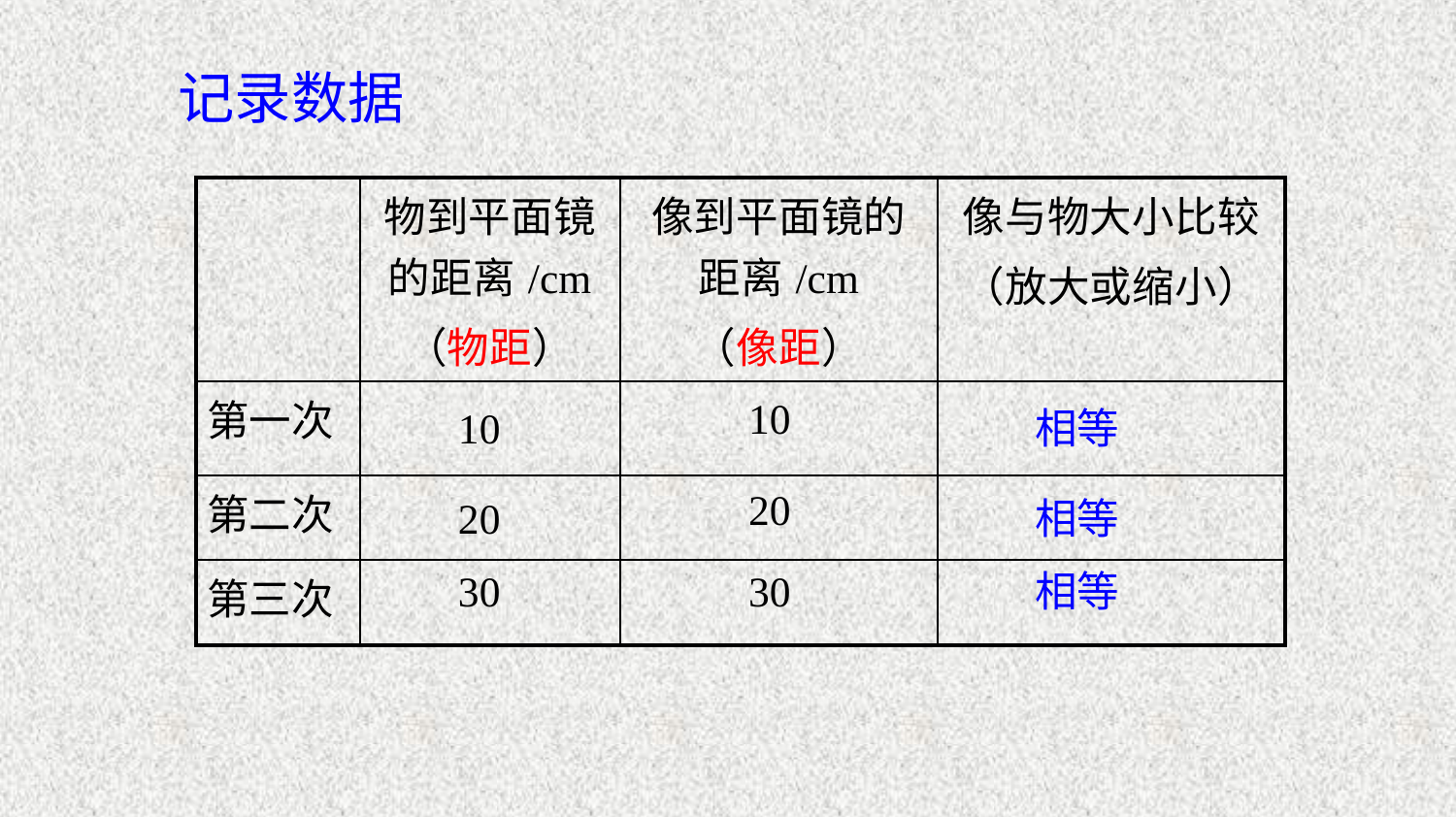

记录数据
|  | 物到平面镜的距离/cm （物距） | 像到平面镜的距离/cm （像距） | 像与物大小比较 （放大或缩小） |
| --- | --- | --- | --- |
| 第一次 |  |  |  |
| 第二次 |  |  |  |
| 第三次 |  |  |  |
10
10
相等
20
20
相等
30
30
相等